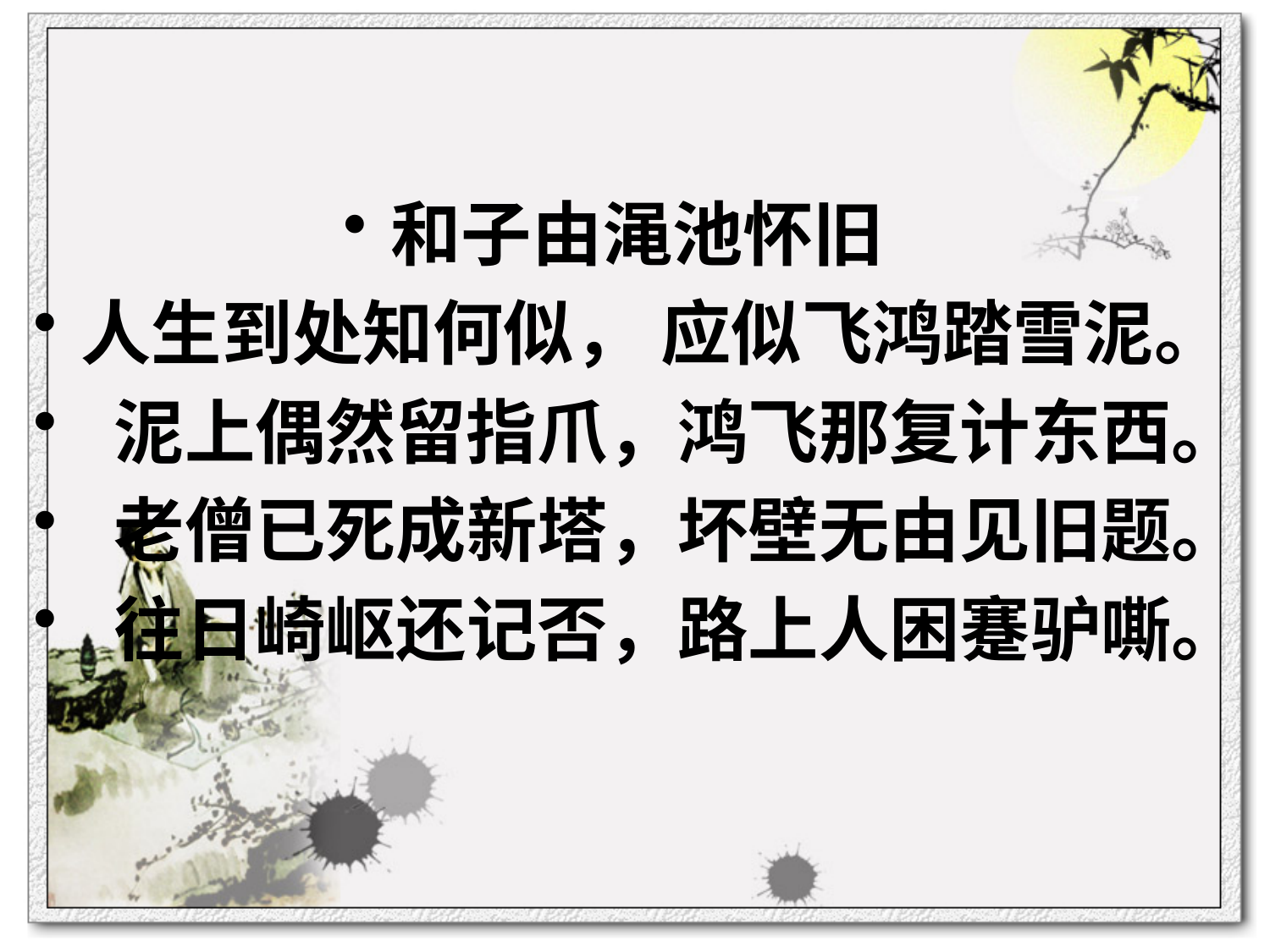

#
和子由渑池怀旧
人生到处知何似， 应似飞鸿踏雪泥。
 泥上偶然留指爪，鸿飞那复计东西。
 老僧已死成新塔，坏壁无由见旧题。
 往日崎岖还记否，路上人困蹇驴嘶。